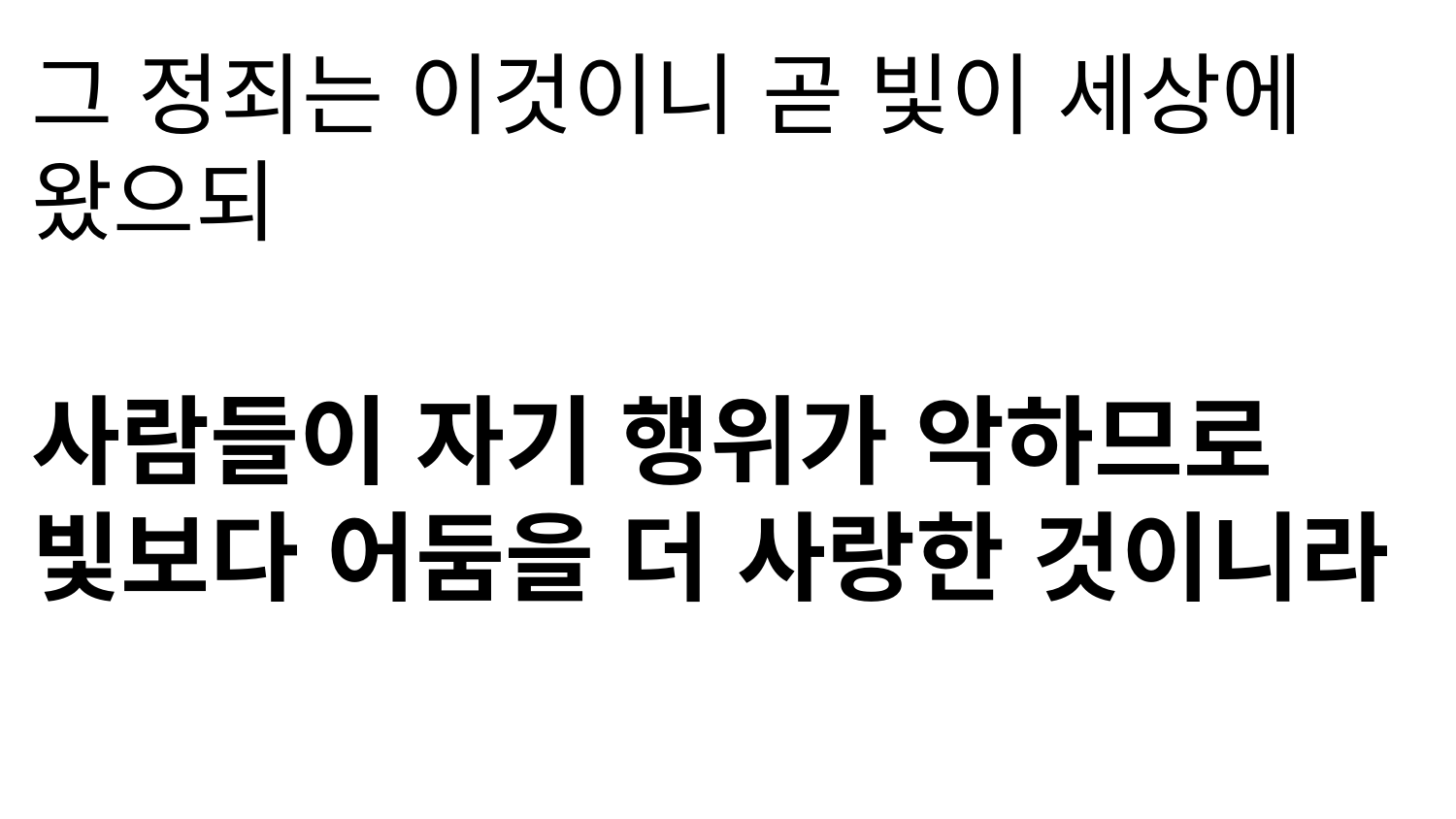

그 정죄는 이것이니 곧 빛이 세상에 왔으되
사람들이 자기 행위가 악하므로 빛보다 어둠을 더 사랑한 것이니라